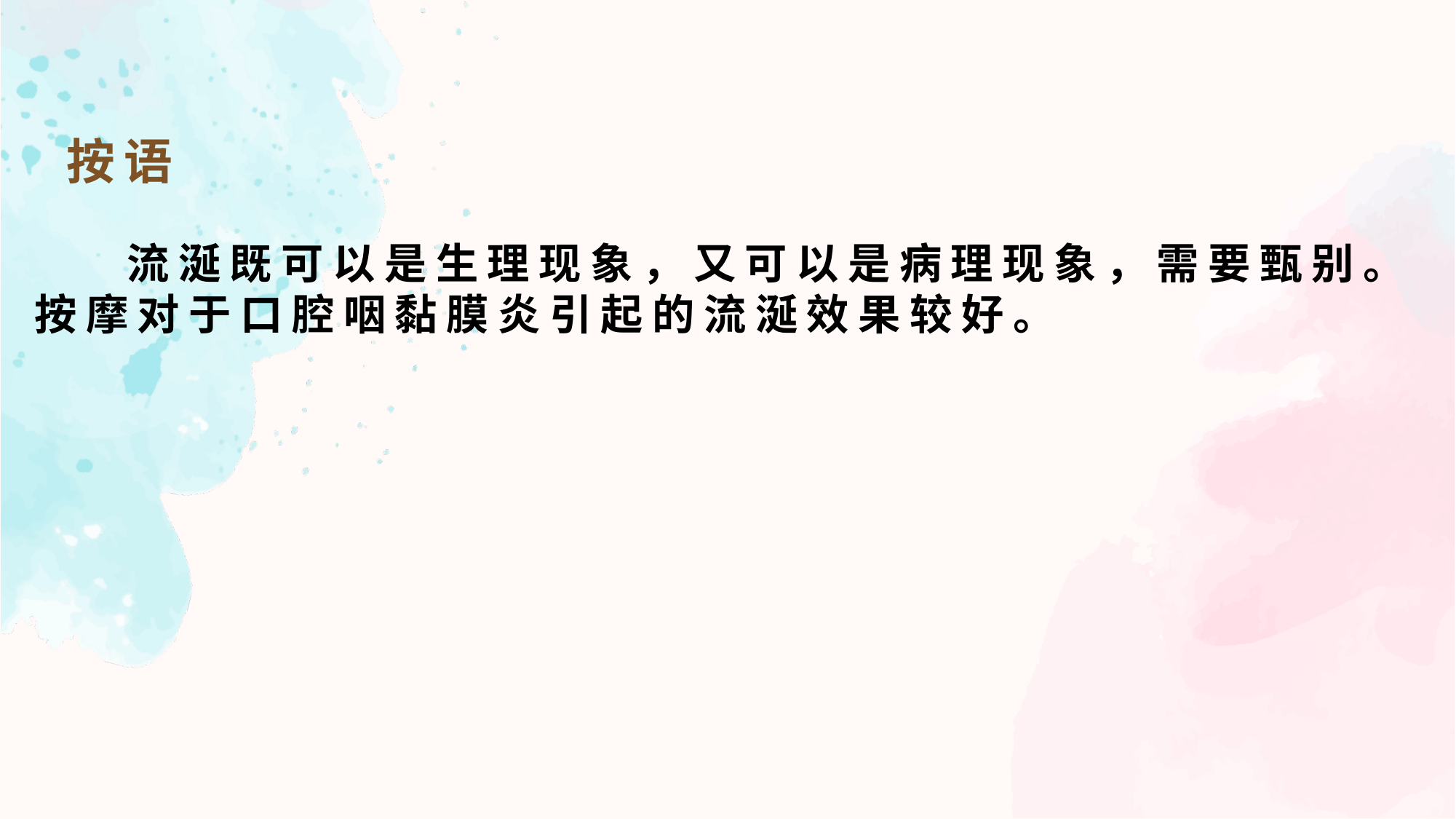

按语

    流涎既可以是生理现象，又可以是病理现象，需要甄别。按摩对于口腔咽黏膜炎引起的流涎效果较好。